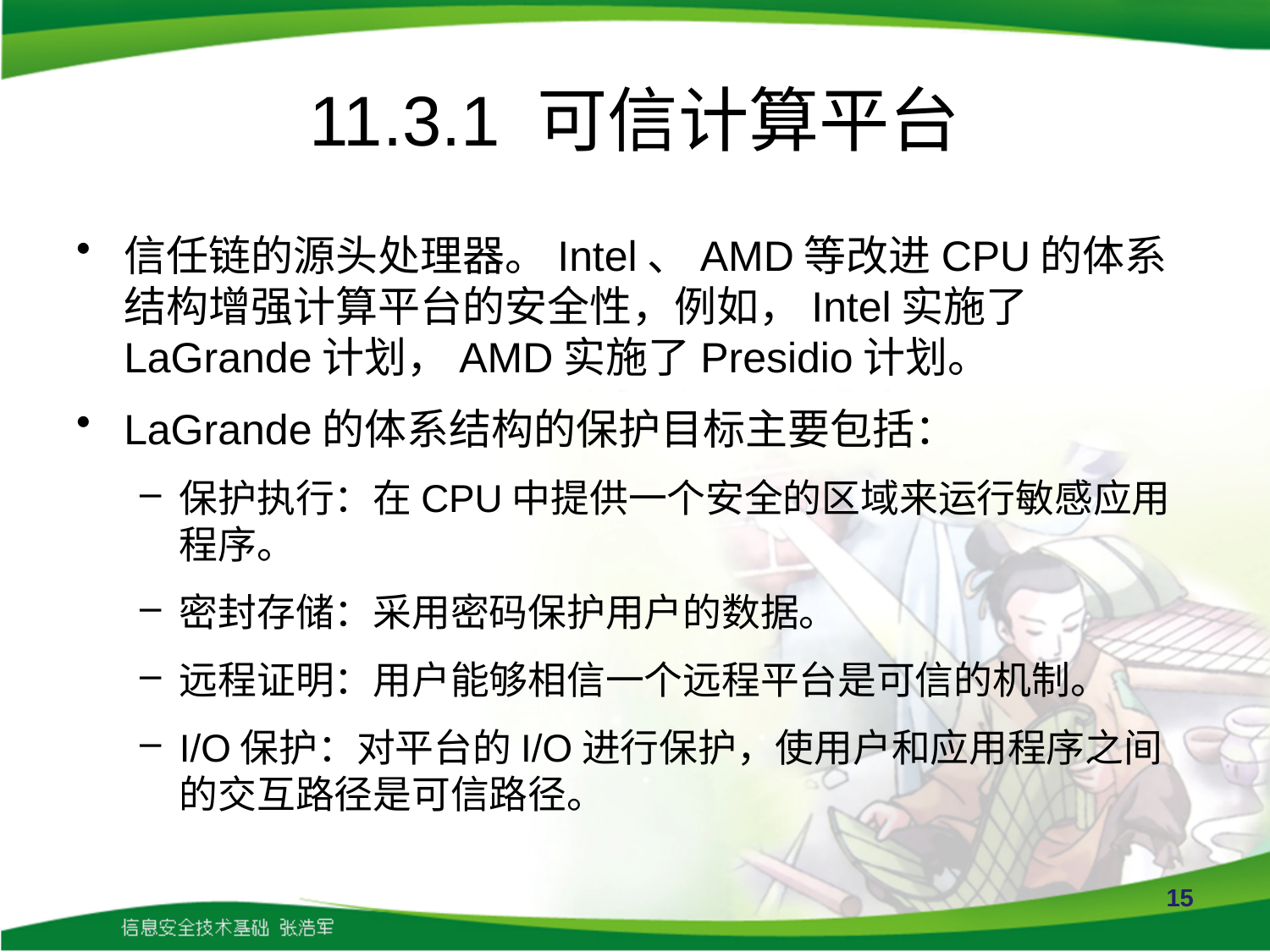

# 11.3.1 可信计算平台
信任链的源头处理器。Intel、AMD等改进CPU的体系结构增强计算平台的安全性，例如，Intel实施了LaGrande计划，AMD实施了Presidio计划。
LaGrande的体系结构的保护目标主要包括：
保护执行：在CPU中提供一个安全的区域来运行敏感应用程序。
密封存储：采用密码保护用户的数据。
远程证明：用户能够相信一个远程平台是可信的机制。
I/O保护：对平台的I/O进行保护，使用户和应用程序之间的交互路径是可信路径。
15